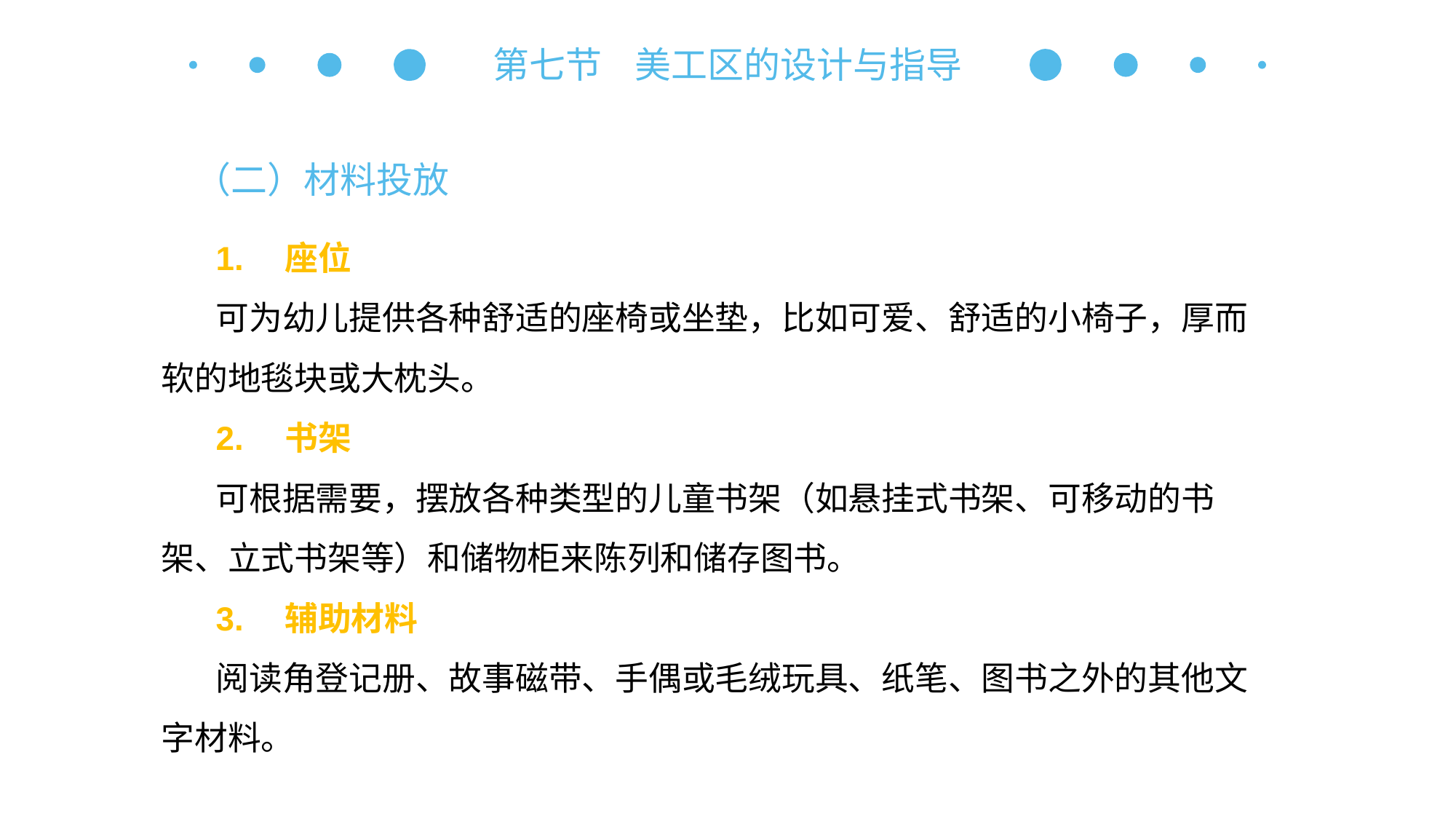

第七节    美工区的设计与指导

（二）材料投放
1.　座位
可为幼儿提供各种舒适的座椅或坐垫，比如可爱、舒适的小椅子，厚而软的地毯块或大枕头。
2.　书架
可根据需要，摆放各种类型的儿童书架（如悬挂式书架、可移动的书架、立式书架等）和储物柜来陈列和储存图书。
3.　辅助材料
阅读角登记册、故事磁带、手偶或毛绒玩具、纸笔、图书之外的其他文字材料。